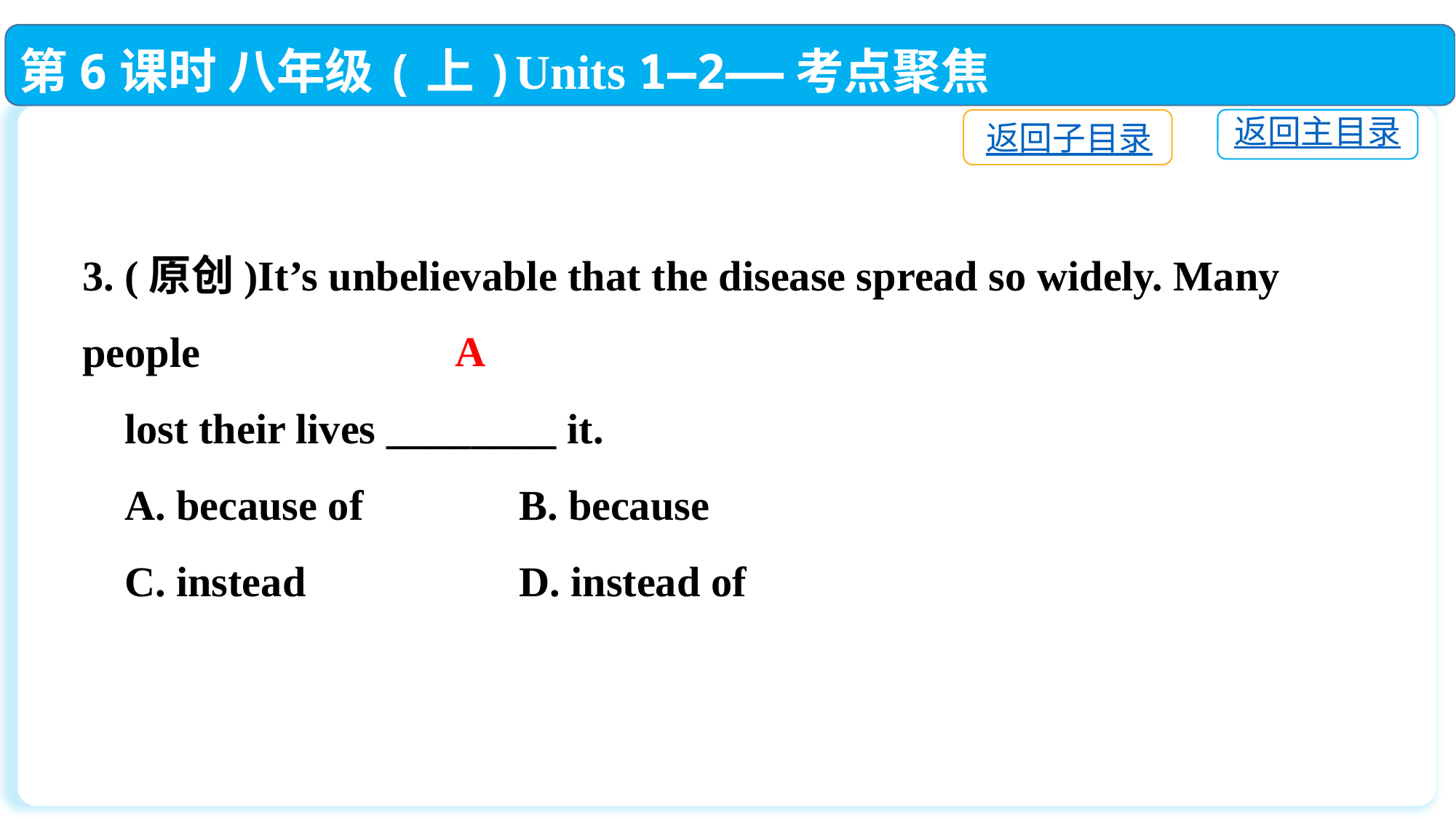

第6课时 八年级(上)Units 1—2——考点聚焦

返回主目录

返回子目录
3. (原创)It’s unbelievable that the disease spread so widely. Many people
    lost their lives ________ it.
    A. because of　 	B. because
    C. instead		D. instead of
A